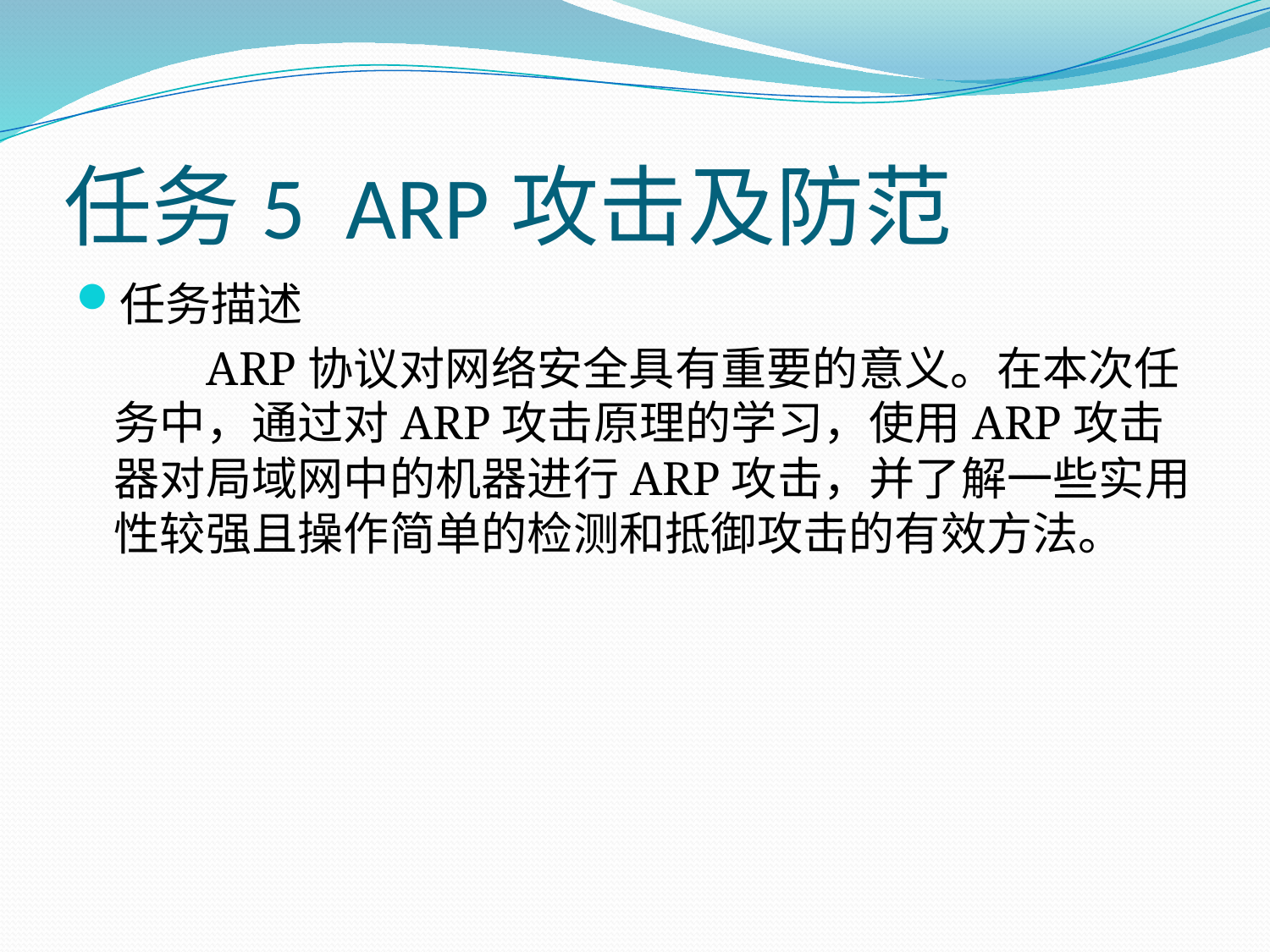

# 任务5  ARP攻击及防范
任务描述
           ARP协议对网络安全具有重要的意义。在本次任务中，通过对ARP攻击原理的学习，使用ARP攻击器对局域网中的机器进行ARP攻击，并了解一些实用性较强且操作简单的检测和抵御攻击的有效方法。